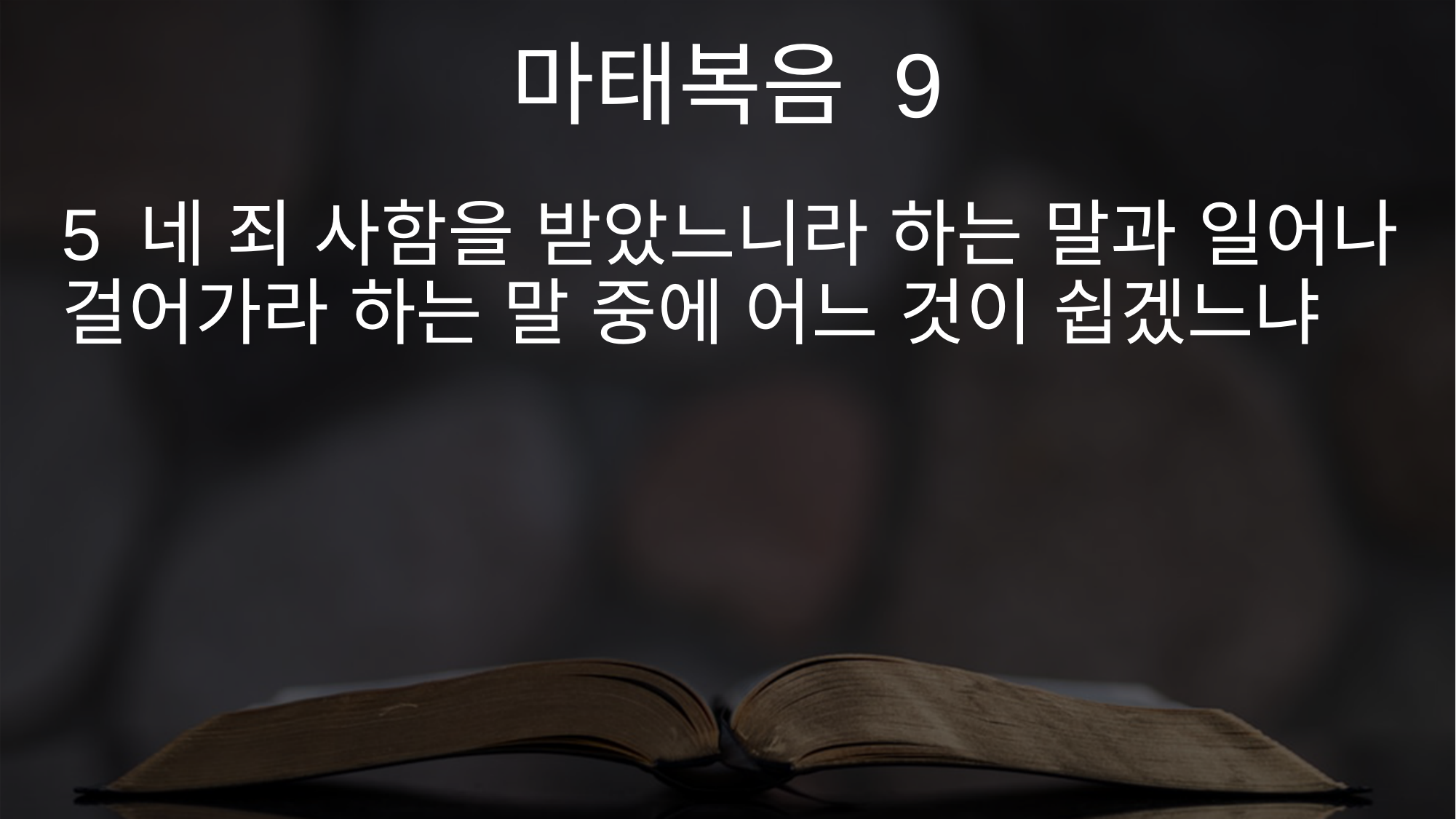

마태복음 9
5 네 죄 사함을 받았느니라 하는 말과 일어나 걸어가라 하는 말 중에 어느 것이 쉽겠느냐